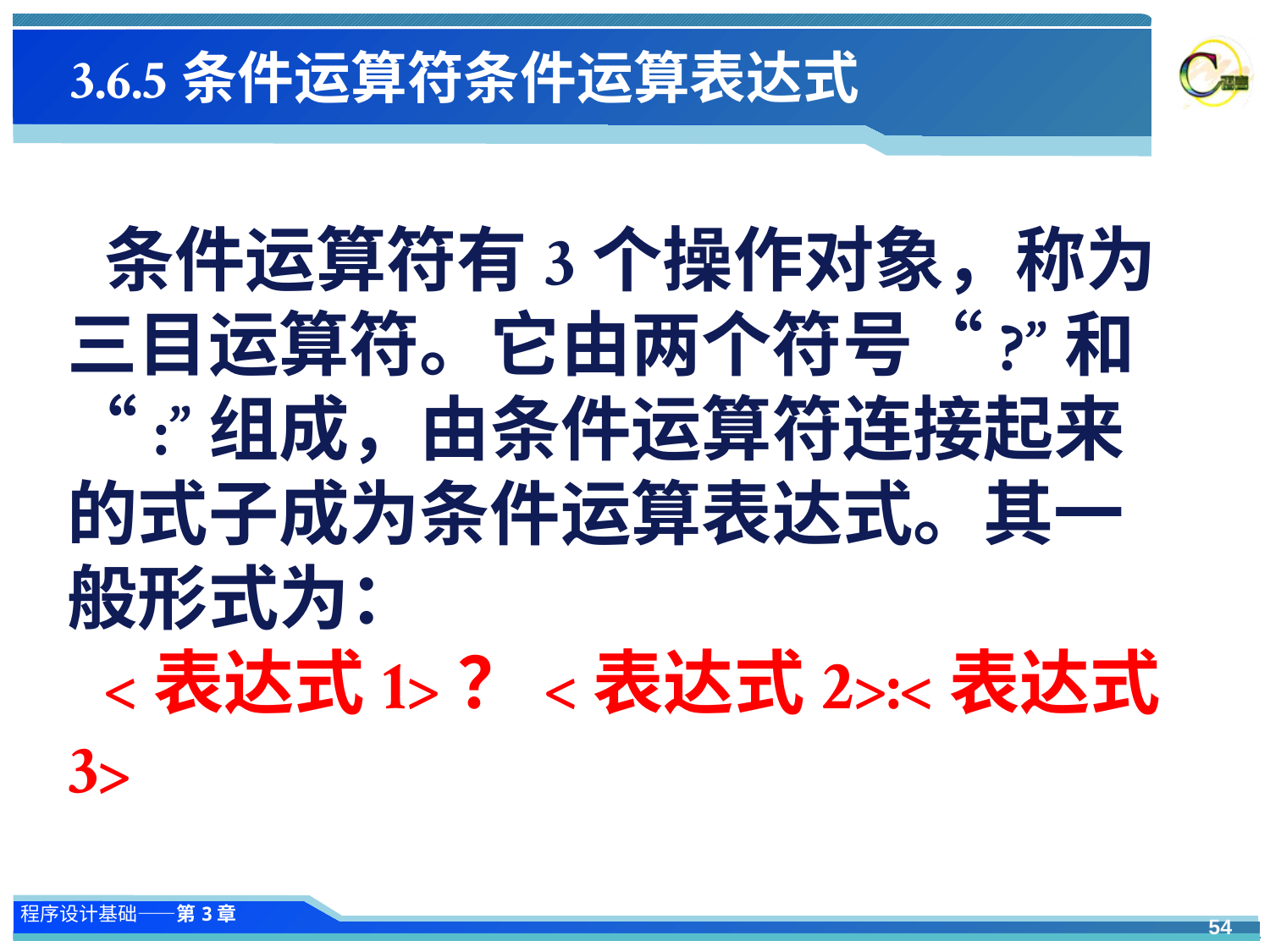

3.6.5条件运算符条件运算表达式
条件运算符有3个操作对象，称为三目运算符。它由两个符号“?”和“:”组成，由条件运算符连接起来的式子成为条件运算表达式。其一般形式为：
<表达式1>？<表达式2>:<表达式3>
54